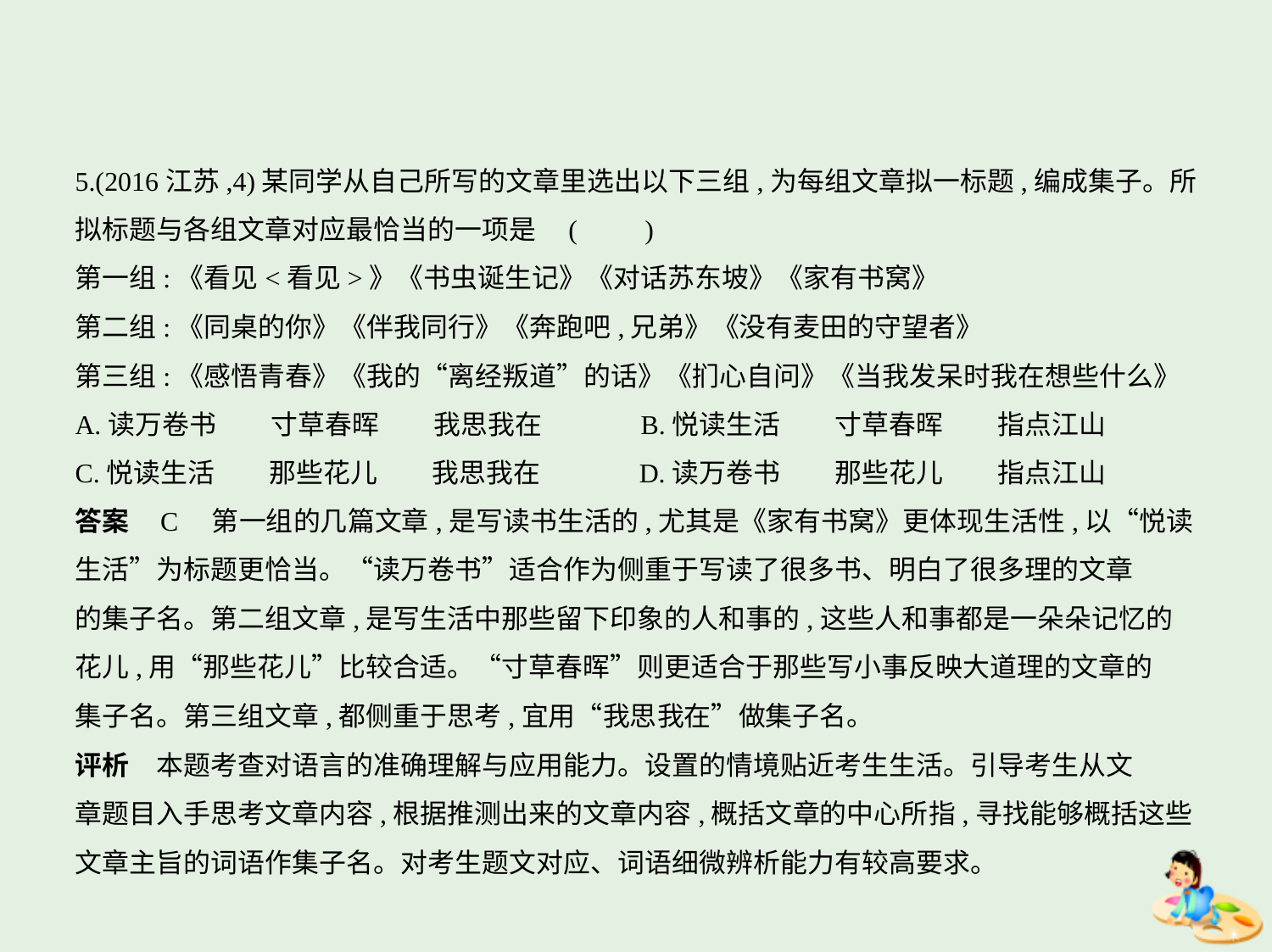

5.(2016江苏,4)某同学从自己所写的文章里选出以下三组,为每组文章拟一标题,编成集子。所
拟标题与各组文章对应最恰当的一项是 (　　)
第一组:《看见<看见>》《书虫诞生记》《对话苏东坡》《家有书窝》
第二组:《同桌的你》《伴我同行》《奔跑吧,兄弟》《没有麦田的守望者》
第三组:《感悟青春》《我的“离经叛道”的话》《扪心自问》《当我发呆时我在想些什么》
A.读万卷书　　寸草春晖　　我思我在               B.悦读生活　　寸草春晖　　指点江山
C.悦读生活　　那些花儿　　我思我在               D.读万卷书　　那些花儿　　指点江山
答案    C　第一组的几篇文章,是写读书生活的,尤其是《家有书窝》更体现生活性,以“悦读
生活”为标题更恰当。“读万卷书”适合作为侧重于写读了很多书、明白了很多理的文章
的集子名。第二组文章,是写生活中那些留下印象的人和事的,这些人和事都是一朵朵记忆的
花儿,用“那些花儿”比较合适。“寸草春晖”则更适合于那些写小事反映大道理的文章的
集子名。第三组文章,都侧重于思考,宜用“我思我在”做集子名。
评析　本题考查对语言的准确理解与应用能力。设置的情境贴近考生生活。引导考生从文
章题目入手思考文章内容,根据推测出来的文章内容,概括文章的中心所指,寻找能够概括这些
文章主旨的词语作集子名。对考生题文对应、词语细微辨析能力有较高要求。